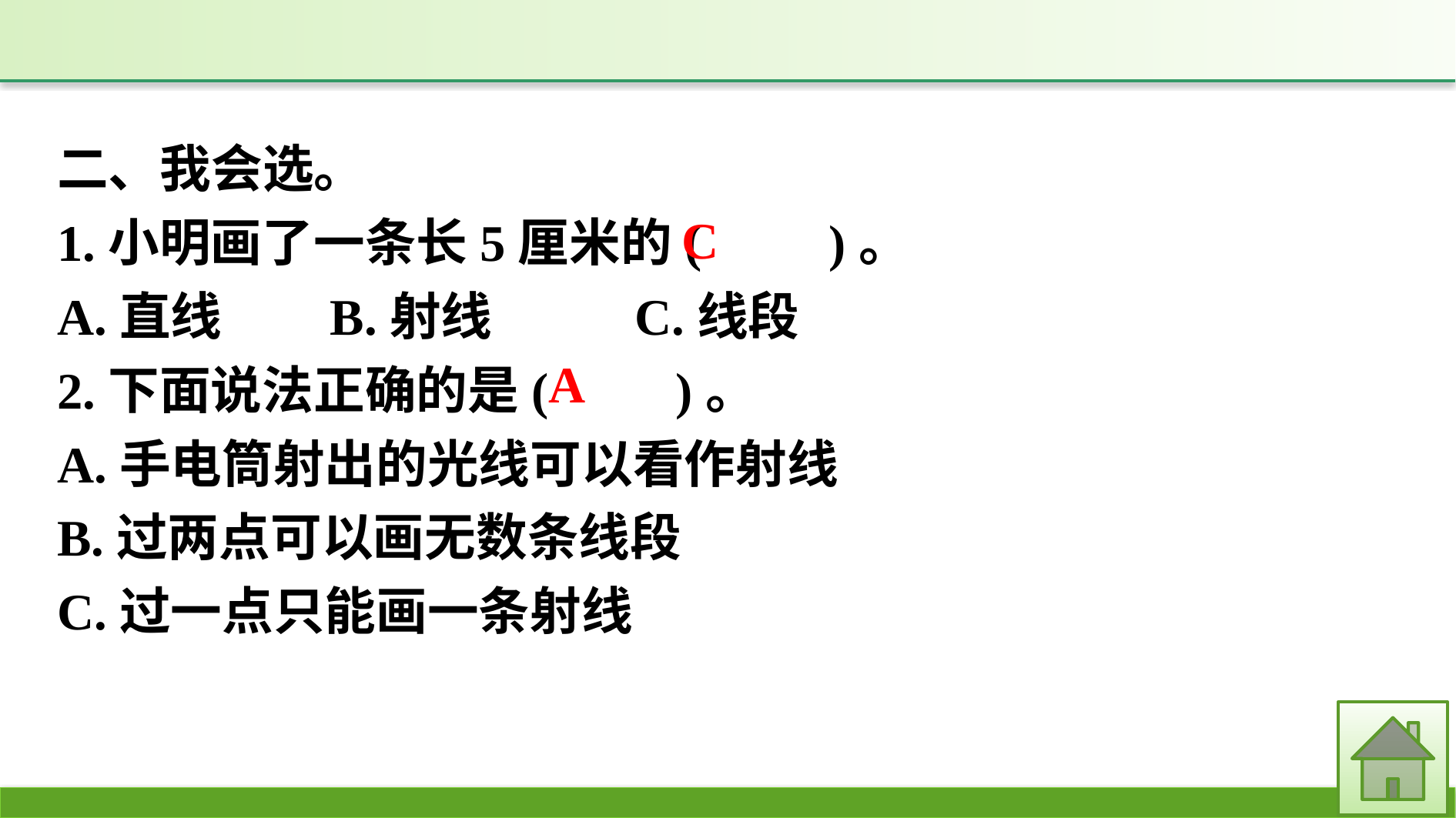

二、我会选。
1.小明画了一条长5厘米的(　　)。
A.直线　　	B.射线　　	C.线段
2.下面说法正确的是(　　)。
A.手电筒射出的光线可以看作射线
B.过两点可以画无数条线段
C.过一点只能画一条射线
C
A